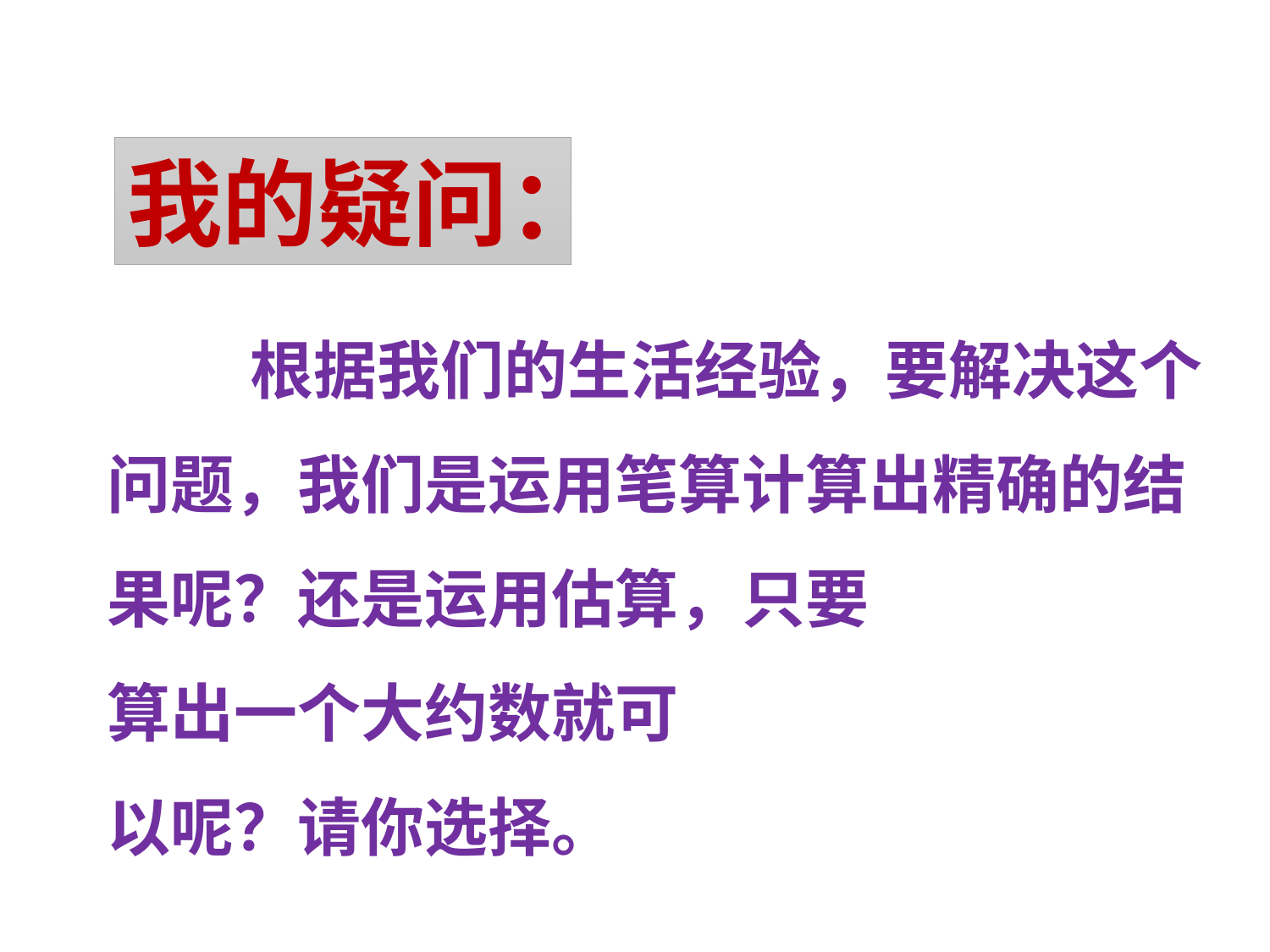

我的疑问：
          根据我们的生活经验，要解决这个问题，我们是运用笔算计算出精确的结果呢？还是运用估算，只要
算出一个大约数就可
以呢？请你选择。